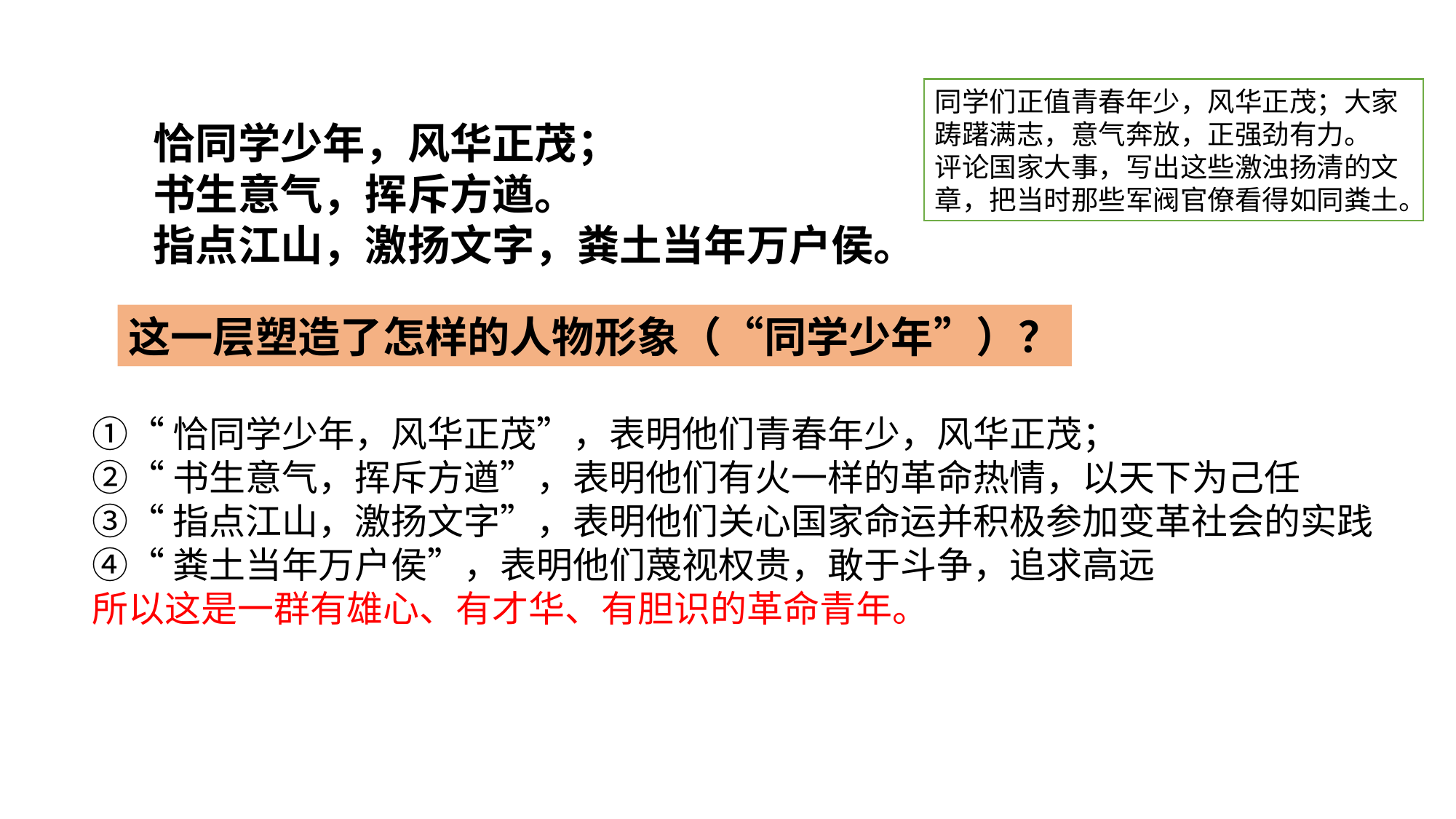

同学们正值青春年少，风华正茂；大家踌躇满志，意气奔放，正强劲有力。
评论国家大事，写出这些激浊扬清的文章，把当时那些军阀官僚看得如同粪土。
恰同学少年，风华正茂；
书生意气，挥斥方遒。
指点江山，激扬文字，粪土当年万户侯。
这一层塑造了怎样的人物形象（“同学少年”）？
①“恰同学少年，风华正茂”，表明他们青春年少，风华正茂；
②“书生意气，挥斥方遒”，表明他们有火一样的革命热情，以天下为己任
③“指点江山，激扬文字”，表明他们关心国家命运并积极参加变革社会的实践
④“粪土当年万户侯”，表明他们蔑视权贵，敢于斗争，追求高远
所以这是一群有雄心、有才华、有胆识的革命青年。